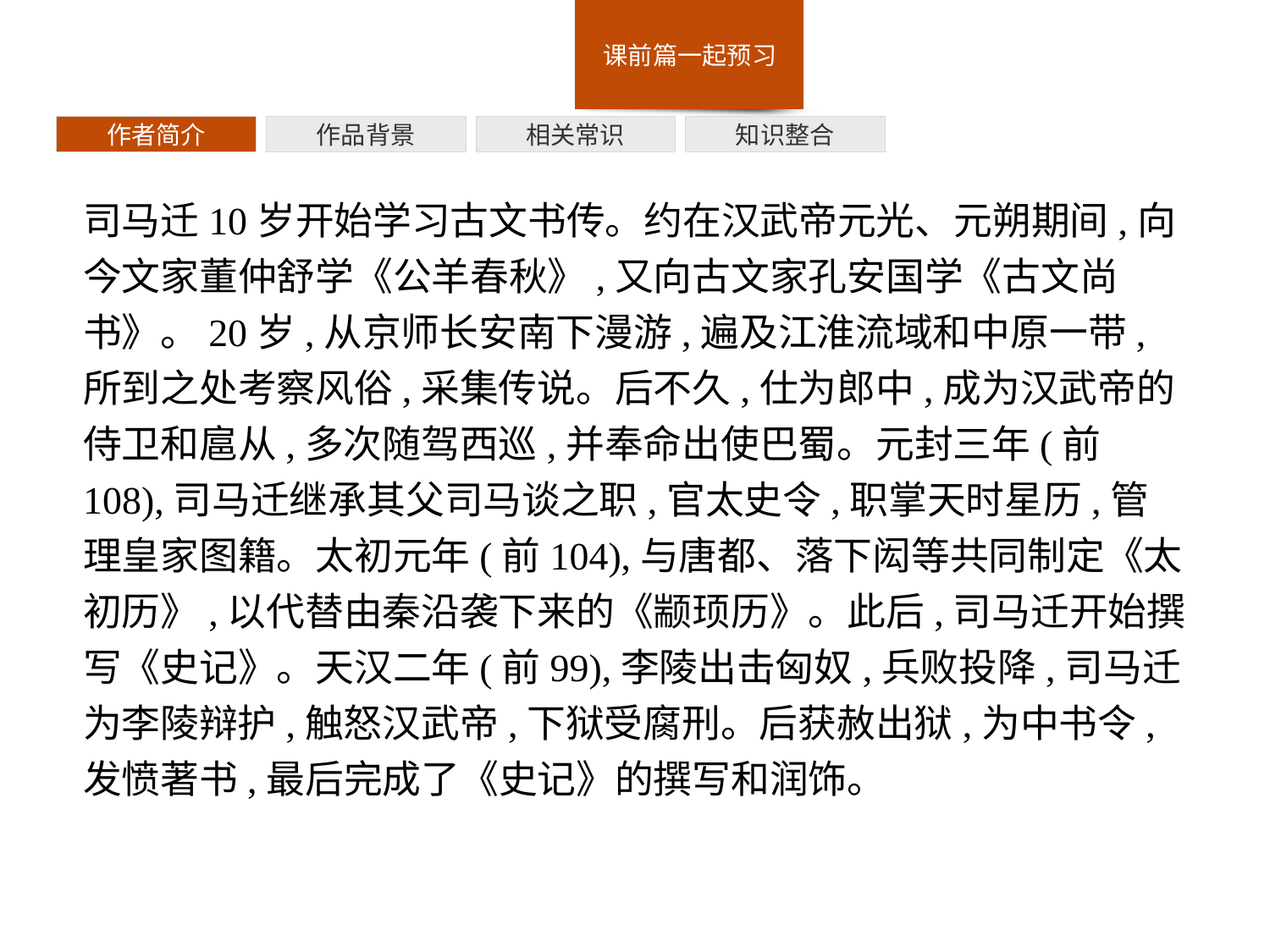

作者简介
作品背景
相关常识
知识整合
司马迁10岁开始学习古文书传。约在汉武帝元光、元朔期间,向今文家董仲舒学《公羊春秋》,又向古文家孔安国学《古文尚书》。20岁,从京师长安南下漫游,遍及江淮流域和中原一带,所到之处考察风俗,采集传说。后不久,仕为郎中,成为汉武帝的侍卫和扈从,多次随驾西巡,并奉命出使巴蜀。元封三年(前108),司马迁继承其父司马谈之职,官太史令,职掌天时星历,管理皇家图籍。太初元年(前104),与唐都、落下闳等共同制定《太初历》,以代替由秦沿袭下来的《颛顼历》。此后,司马迁开始撰写《史记》。天汉二年(前99),李陵出击匈奴,兵败投降,司马迁为李陵辩护,触怒汉武帝,下狱受腐刑。后获赦出狱,为中书令,发愤著书,最后完成了《史记》的撰写和润饰。